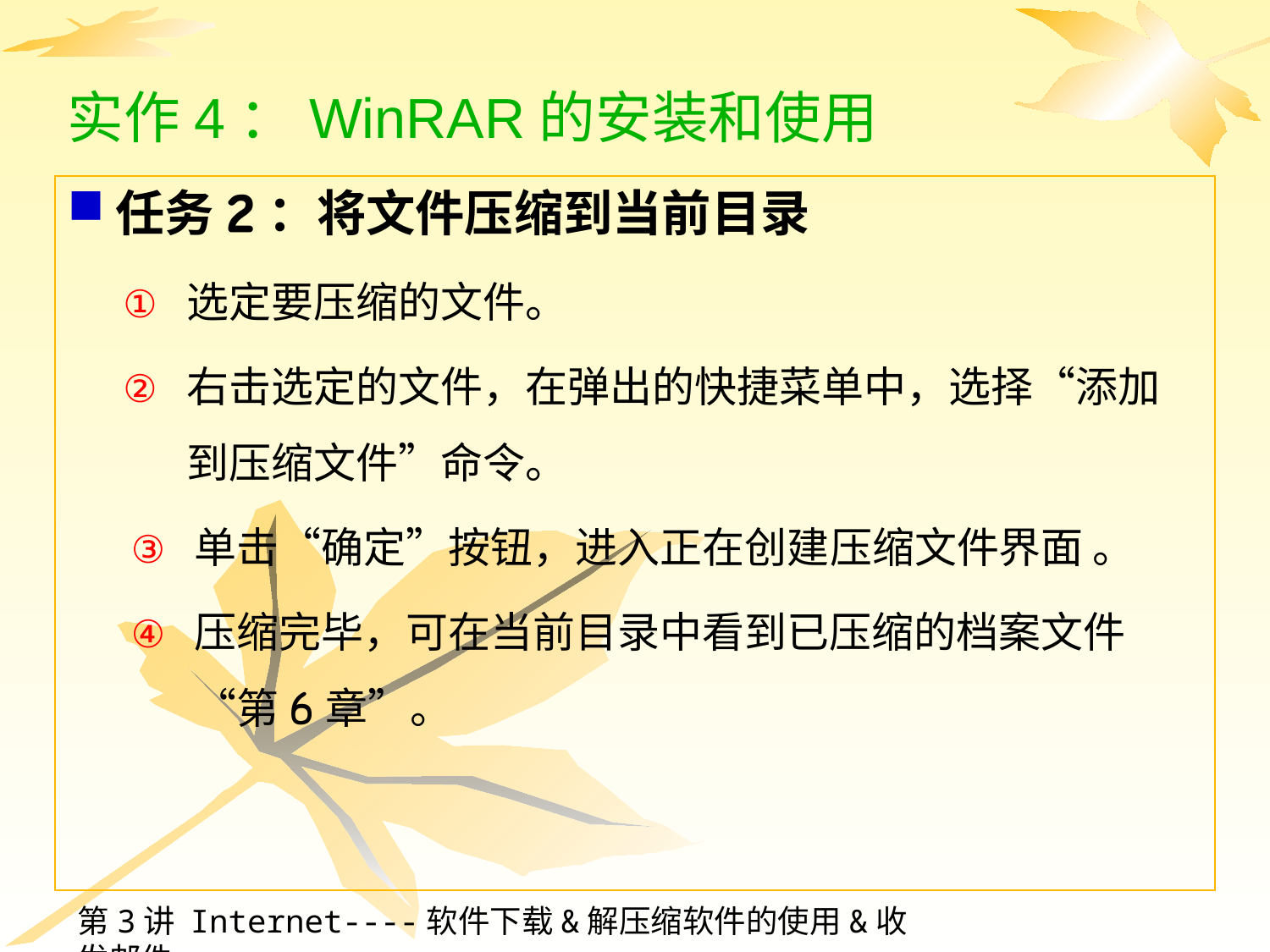

# 实作4：WinRAR的安装和使用
任务2：将文件压缩到当前目录
选定要压缩的文件。
右击选定的文件，在弹出的快捷菜单中，选择“添加到压缩文件”命令。
单击“确定”按钮，进入正在创建压缩文件界面 。
压缩完毕，可在当前目录中看到已压缩的档案文件“第6章”。